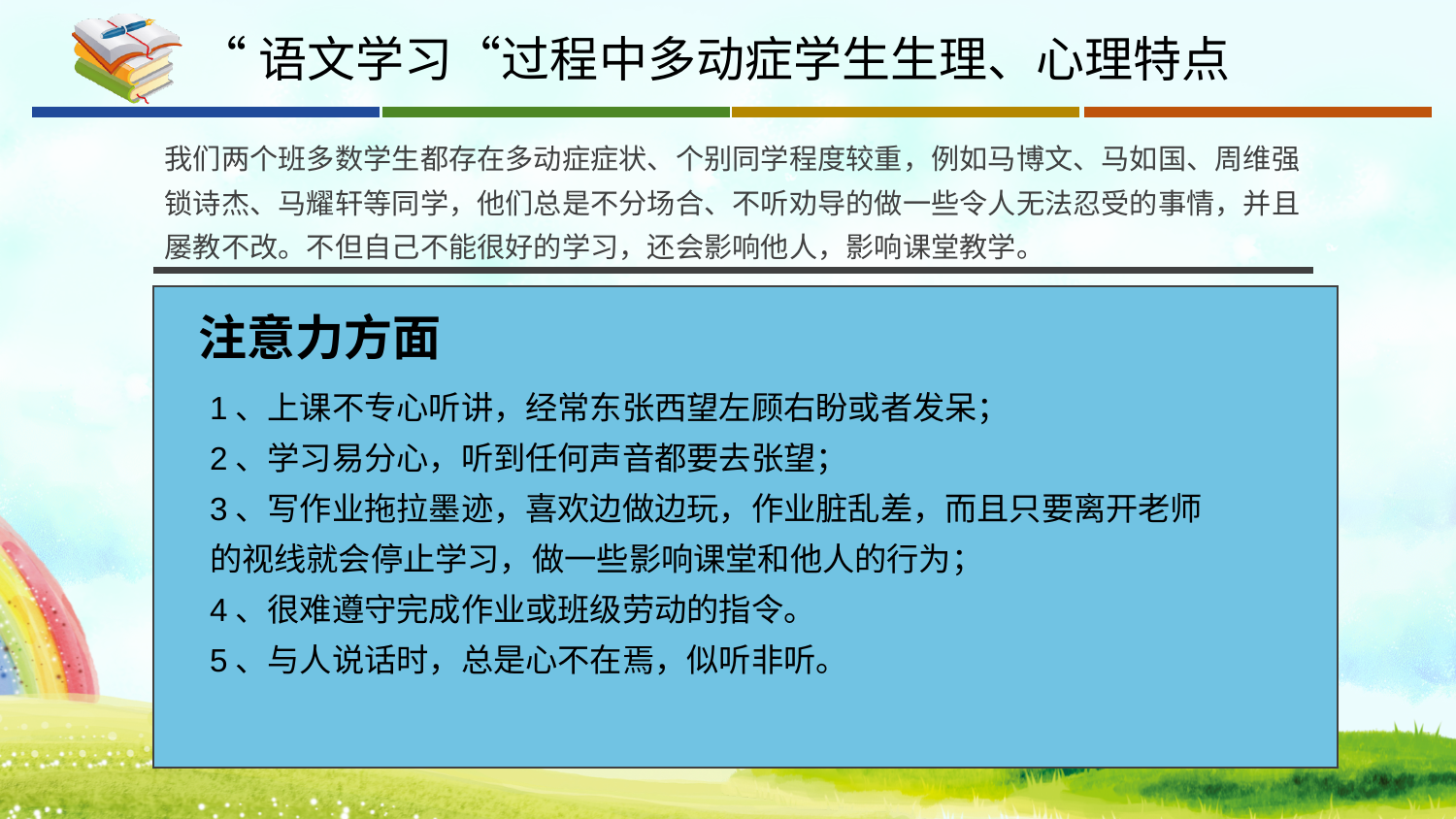

“语文学习“过程中多动症学生生理、心理特点
我们两个班多数学生都存在多动症症状、个别同学程度较重，例如马博文、马如国、周维强锁诗杰、马耀轩等同学，他们总是不分场合、不听劝导的做一些令人无法忍受的事情，并且屡教不改。不但自己不能很好的学习，还会影响他人，影响课堂教学。

注意力方面
1、上课不专心听讲，经常东张西望左顾右盼或者发呆；
2、学习易分心，听到任何声音都要去张望；
3、写作业拖拉墨迹，喜欢边做边玩，作业脏乱差，而且只要离开老师的视线就会停止学习，做一些影响课堂和他人的行为；
4、很难遵守完成作业或班级劳动的指令。
5、与人说话时，总是心不在焉，似听非听。